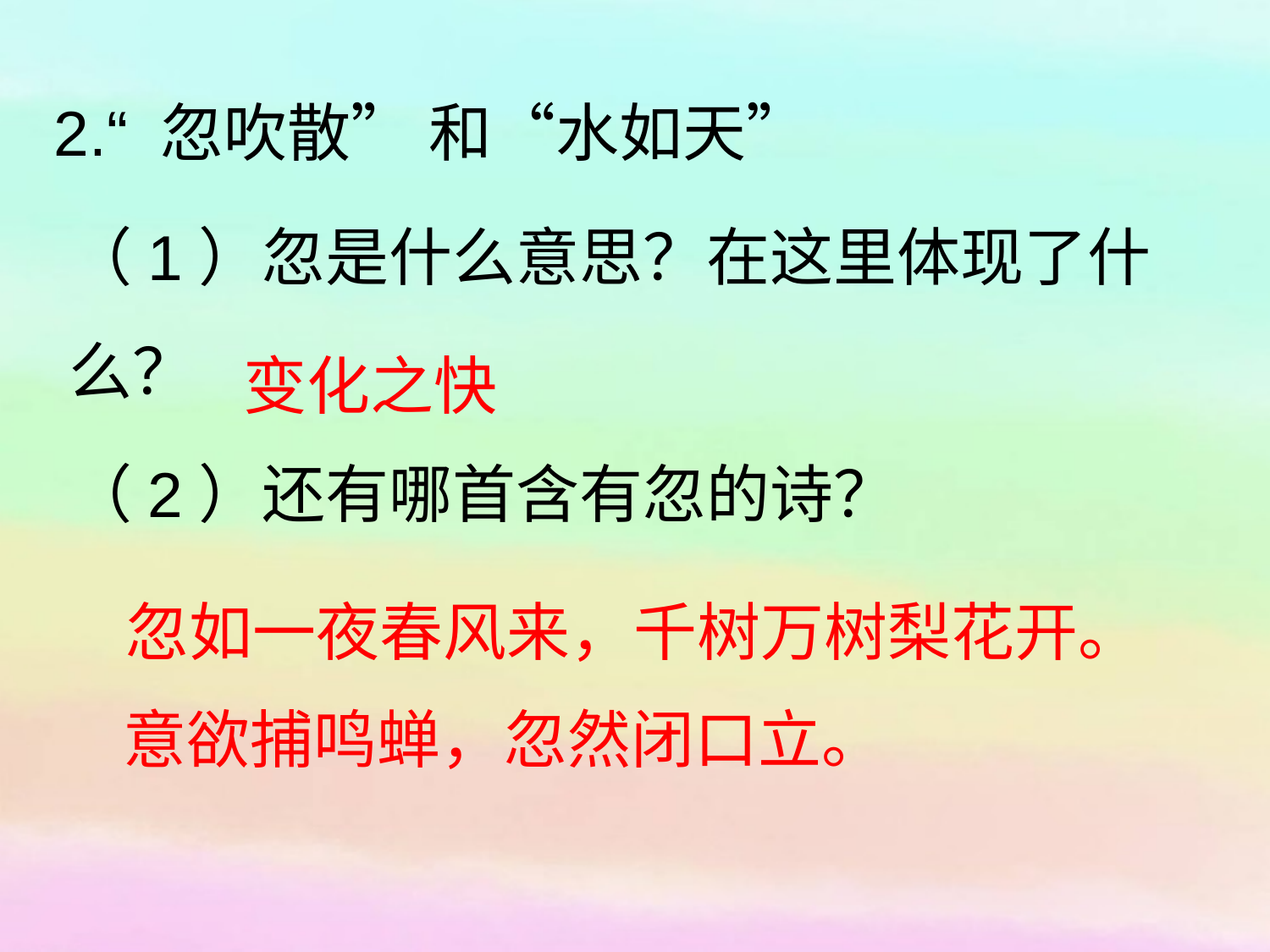

2.“ 忽吹散” 和“水如天”
（1）忽是什么意思？在这里体现了什么？
变化之快
（2）还有哪首含有忽的诗？
忽如一夜春风来，千树万树梨花开。
意欲捕鸣蝉，忽然闭口立。